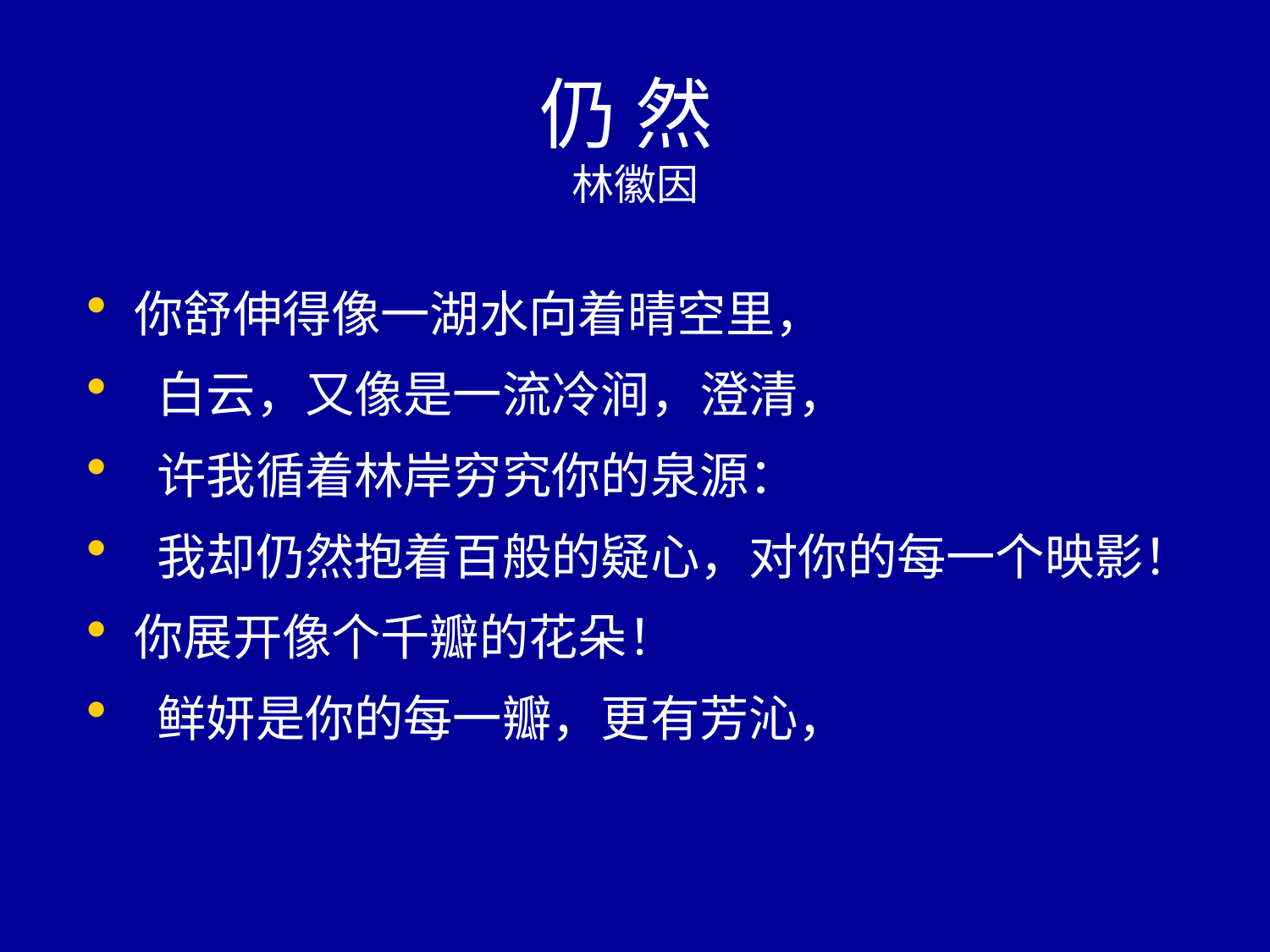

# 仍 然 林徽因
你舒伸得像一湖水向着晴空里，
 白云，又像是一流冷涧，澄清，
 许我循着林岸穷究你的泉源：
 我却仍然抱着百般的疑心，对你的每一个映影！
你展开像个千瓣的花朵！
 鲜妍是你的每一瓣，更有芳沁，